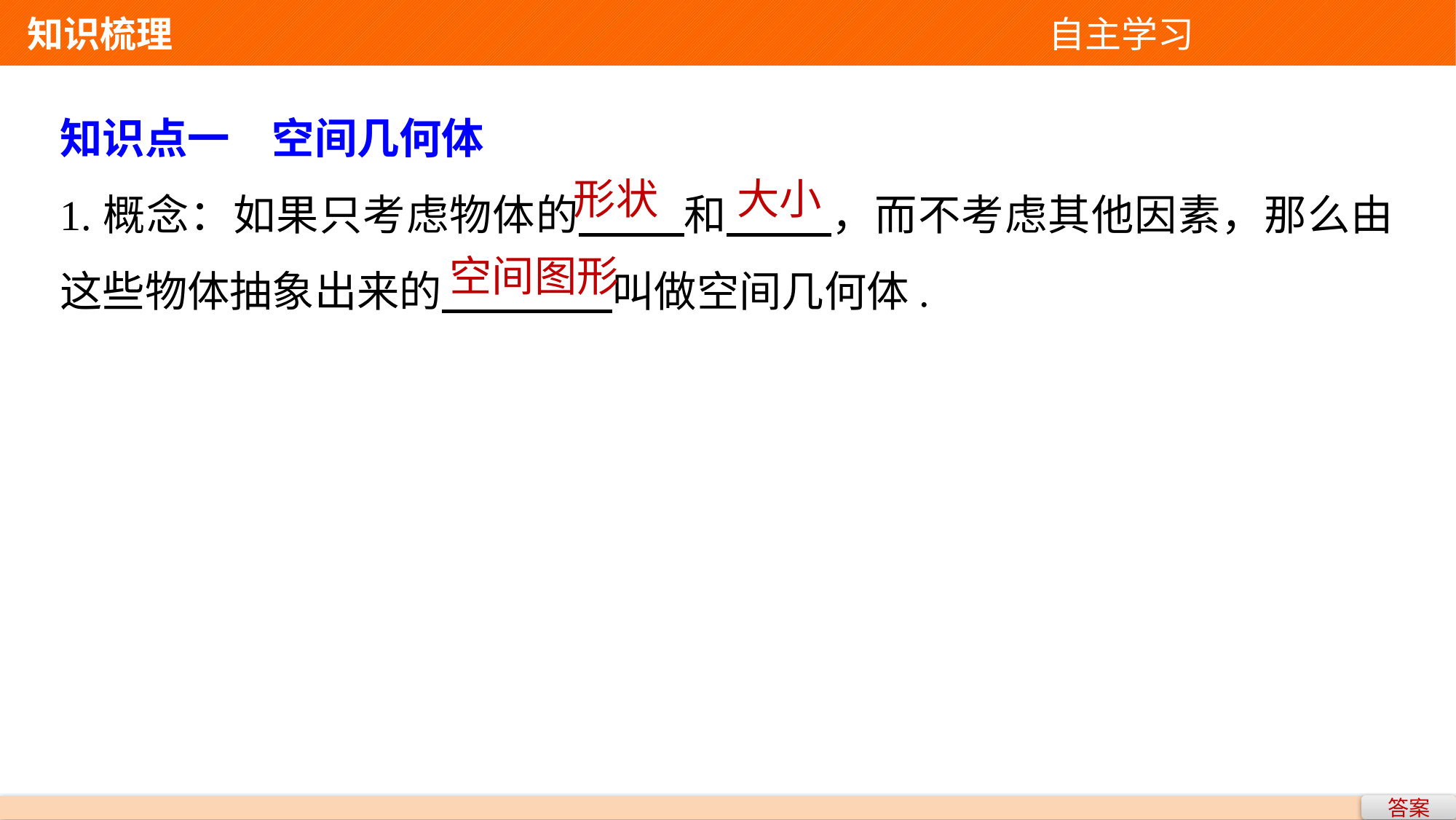

知识梳理                                                                                                           自主学习
知识点一　空间几何体
1.概念：如果只考虑物体的          和          ，而不考虑其他因素，那么由这些物体抽象出来的                  叫做空间几何体.
形状
大小
空间图形
答案